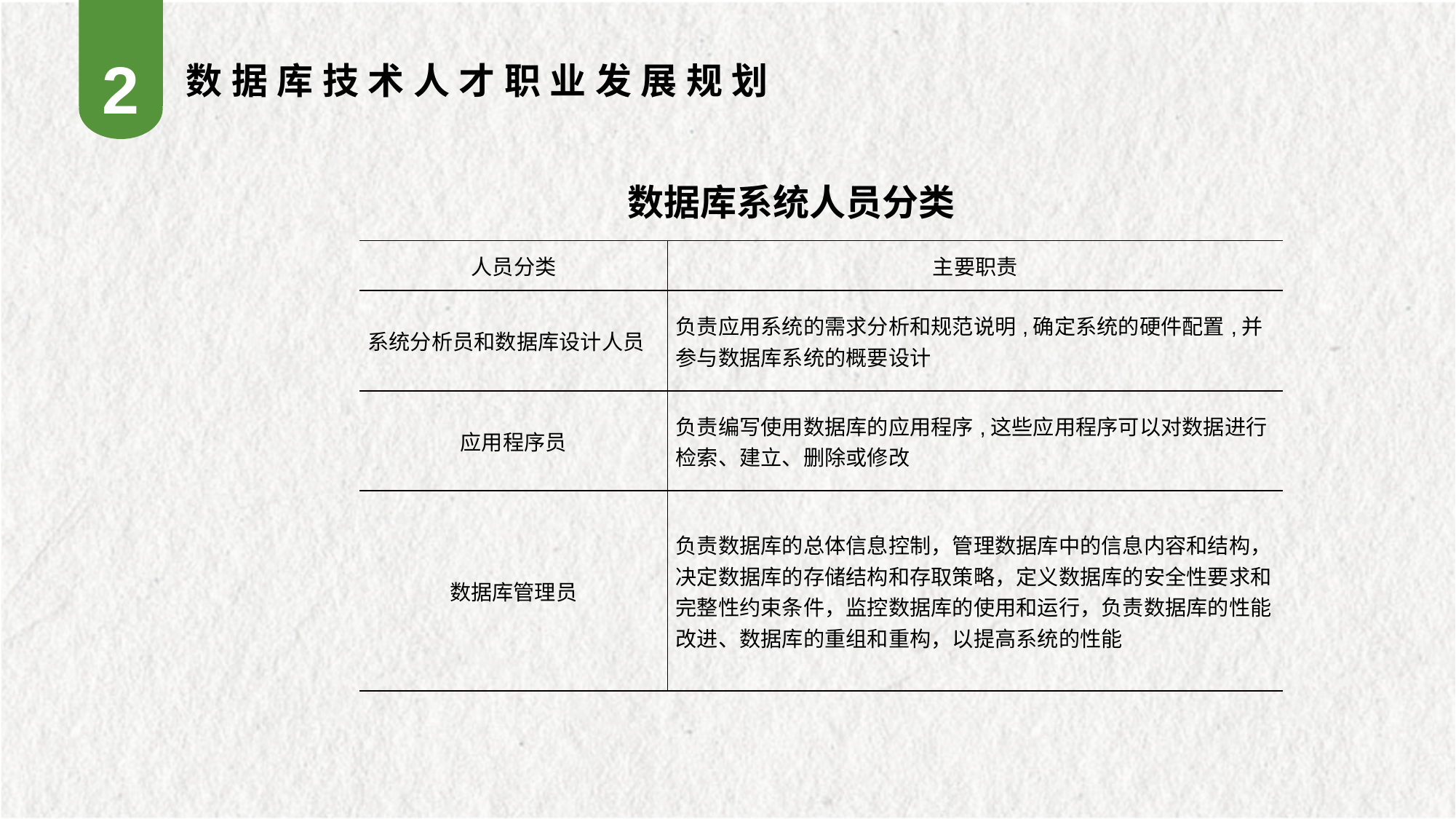

2
数据库技术人才职业发展规划

数据库系统人员分类
| 人员分类 | 主要职责 |
| --- | --- |
| 系统分析员和数据库设计人员 | 负责应用系统的需求分析和规范说明,确定系统的硬件配置,并参与数据库系统的概要设计 |
| 应用程序员 | 负责编写使用数据库的应用程序,这些应用程序可以对数据进行检索、建立、删除或修改 |
| 数据库管理员 | 负责数据库的总体信息控制，管理数据库中的信息内容和结构，决定数据库的存储结构和存取策略，定义数据库的安全性要求和完整性约束条件，监控数据库的使用和运行，负责数据库的性能改进、数据库的重组和重构，以提高系统的性能 |